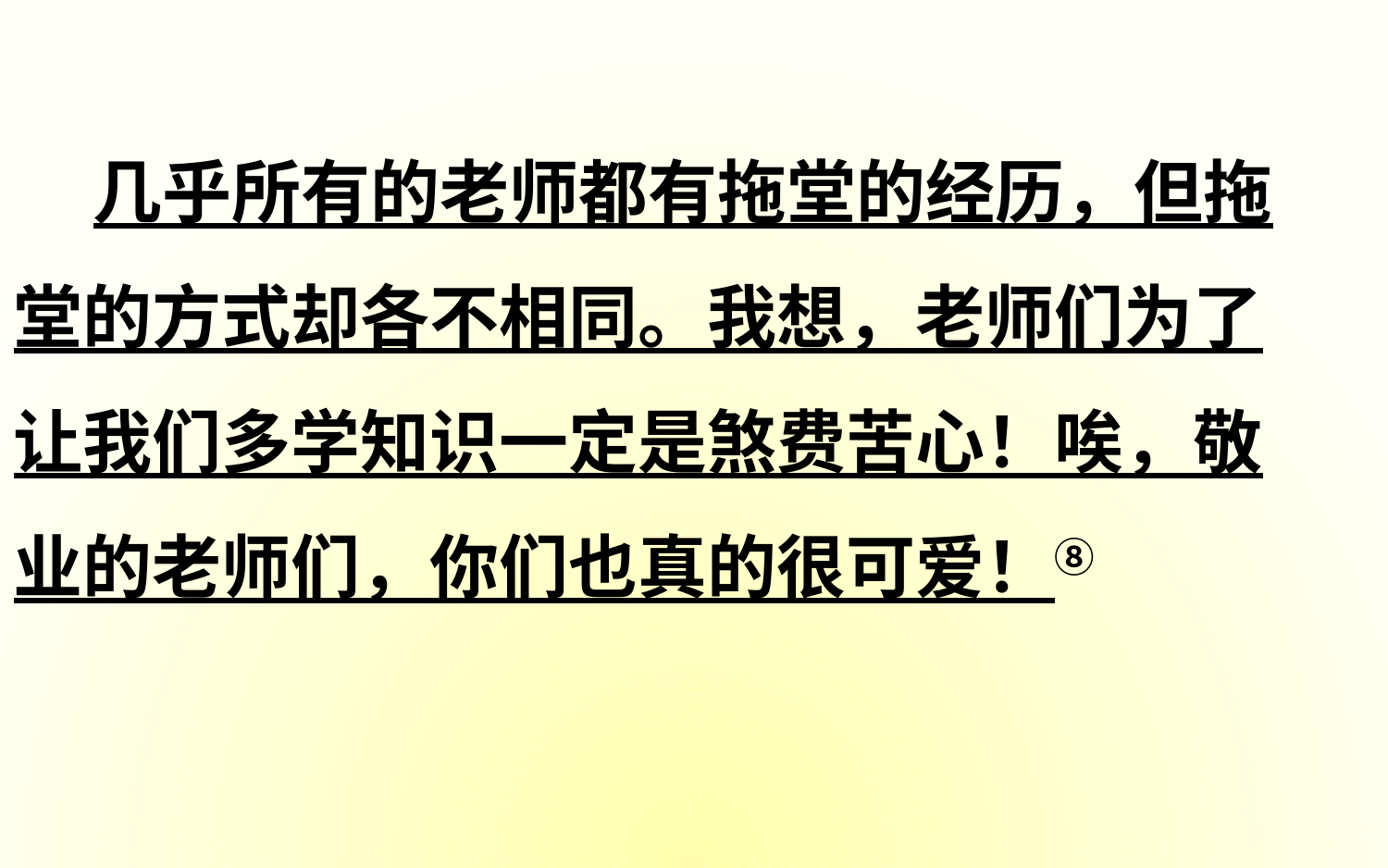

几乎所有的老师都有拖堂的经历，但拖堂的方式却各不相同。我想，老师们为了让我们多学知识一定是煞费苦心！唉，敬业的老师们，你们也真的很可爱！⑧